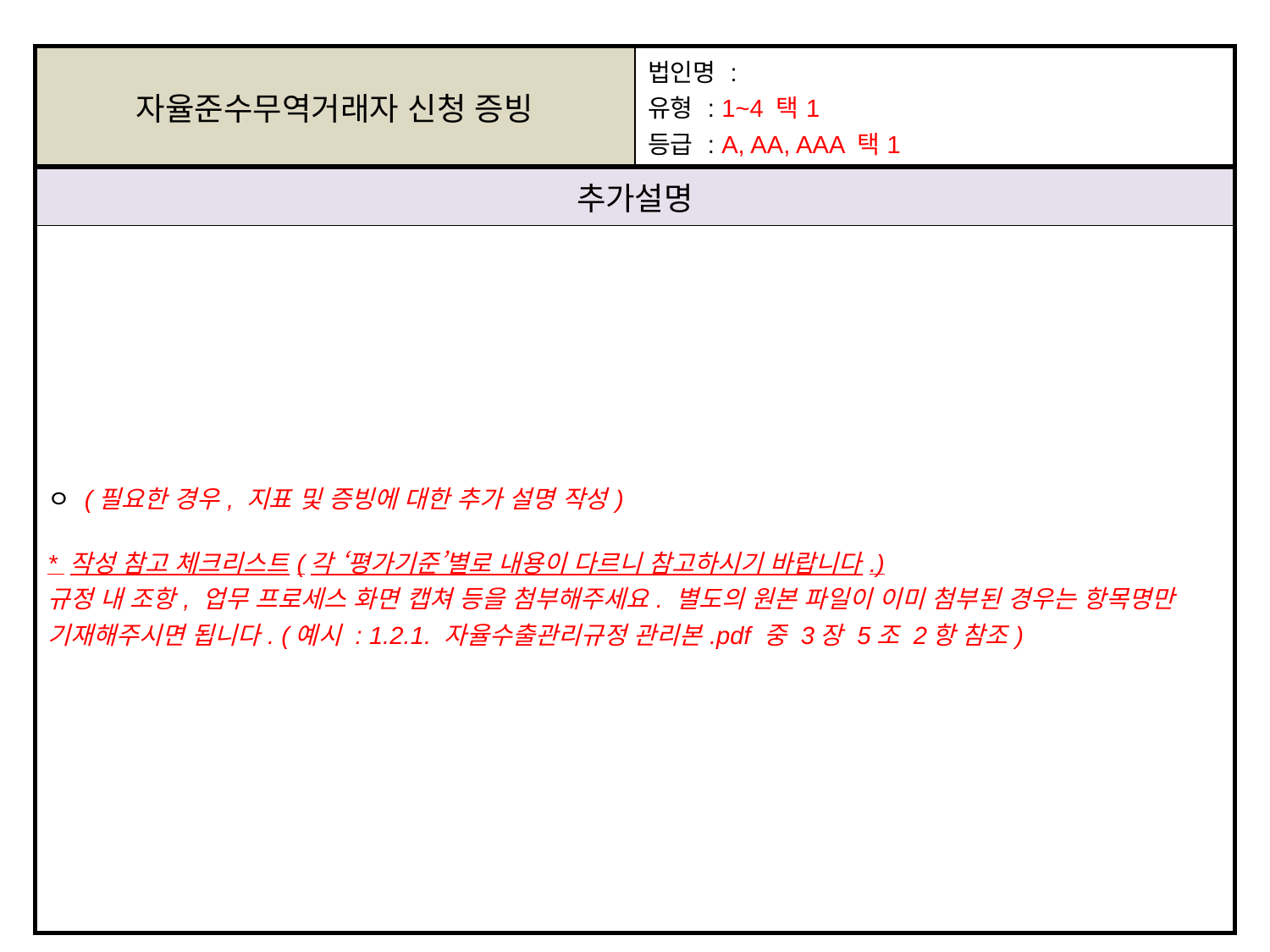

| 자율준수무역거래자 신청 증빙 | 법인명 : 유형 : 1~4 택1 등급 : A, AA, AAA 택1 |
| --- | --- |
| 추가설명 |  |
| ㅇ (필요한 경우, 지표 및 증빙에 대한 추가 설명 작성) \* 작성 참고 체크리스트(각 ‘평가기준’별로 내용이 다르니 참고하시기 바랍니다.) 규정 내 조항, 업무 프로세스 화면 캡쳐 등을 첨부해주세요. 별도의 원본 파일이 이미 첨부된 경우는 항목명만 기재해주시면 됩니다. (예시 : 1.2.1. 자율수출관리규정 관리본.pdf 중 3장 5조 2항 참조) |  |